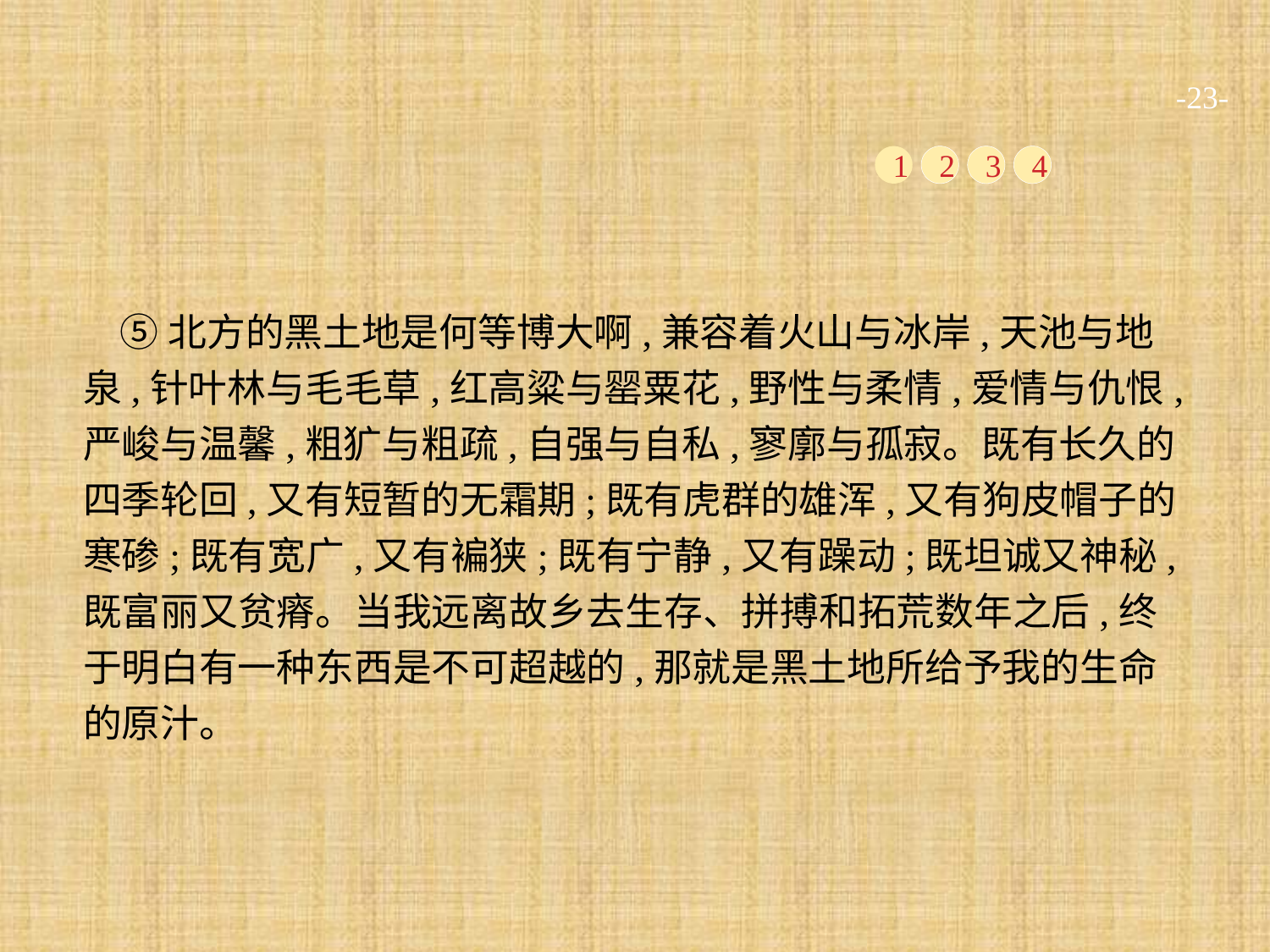

-23-
1
2
3
4
⑤北方的黑土地是何等博大啊,兼容着火山与冰岸,天池与地泉,针叶林与毛毛草,红高粱与罂粟花,野性与柔情,爱情与仇恨,严峻与温馨,粗犷与粗疏,自强与自私,寥廓与孤寂。既有长久的四季轮回,又有短暂的无霜期;既有虎群的雄浑,又有狗皮帽子的寒碜;既有宽广,又有褊狭;既有宁静,又有躁动;既坦诚又神秘,既富丽又贫瘠。当我远离故乡去生存、拼搏和拓荒数年之后,终于明白有一种东西是不可超越的,那就是黑土地所给予我的生命的原汁。